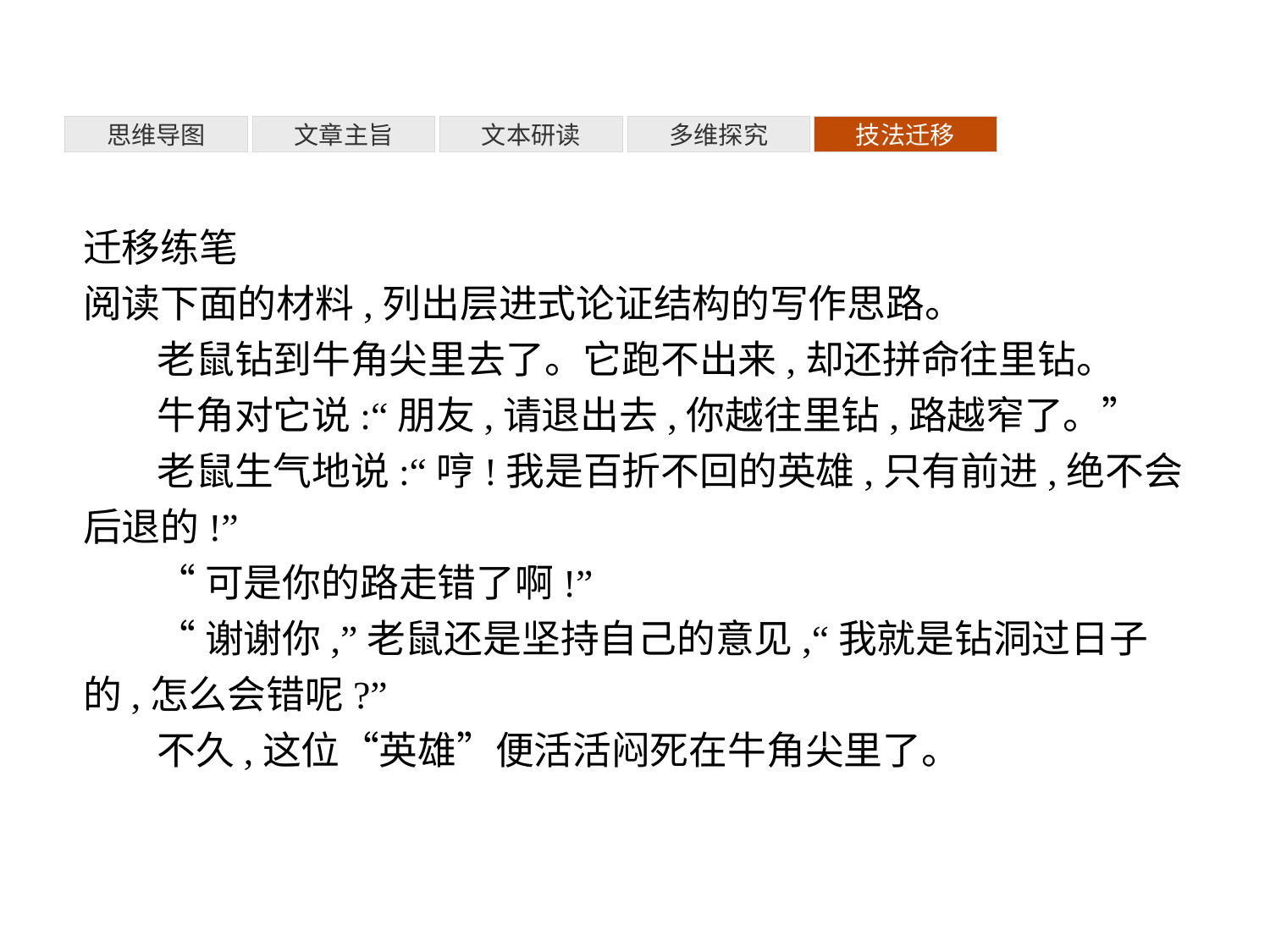

多维探究
思维导图
文章主旨
文本研读
技法迁移
迁移练笔
阅读下面的材料,列出层进式论证结构的写作思路。
老鼠钻到牛角尖里去了。它跑不出来,却还拼命往里钻。
牛角对它说:“朋友,请退出去,你越往里钻,路越窄了。”
老鼠生气地说:“哼!我是百折不回的英雄,只有前进,绝不会后退的!”
“可是你的路走错了啊!”
“谢谢你,”老鼠还是坚持自己的意见,“我就是钻洞过日子的,怎么会错呢?”
不久,这位“英雄”便活活闷死在牛角尖里了。